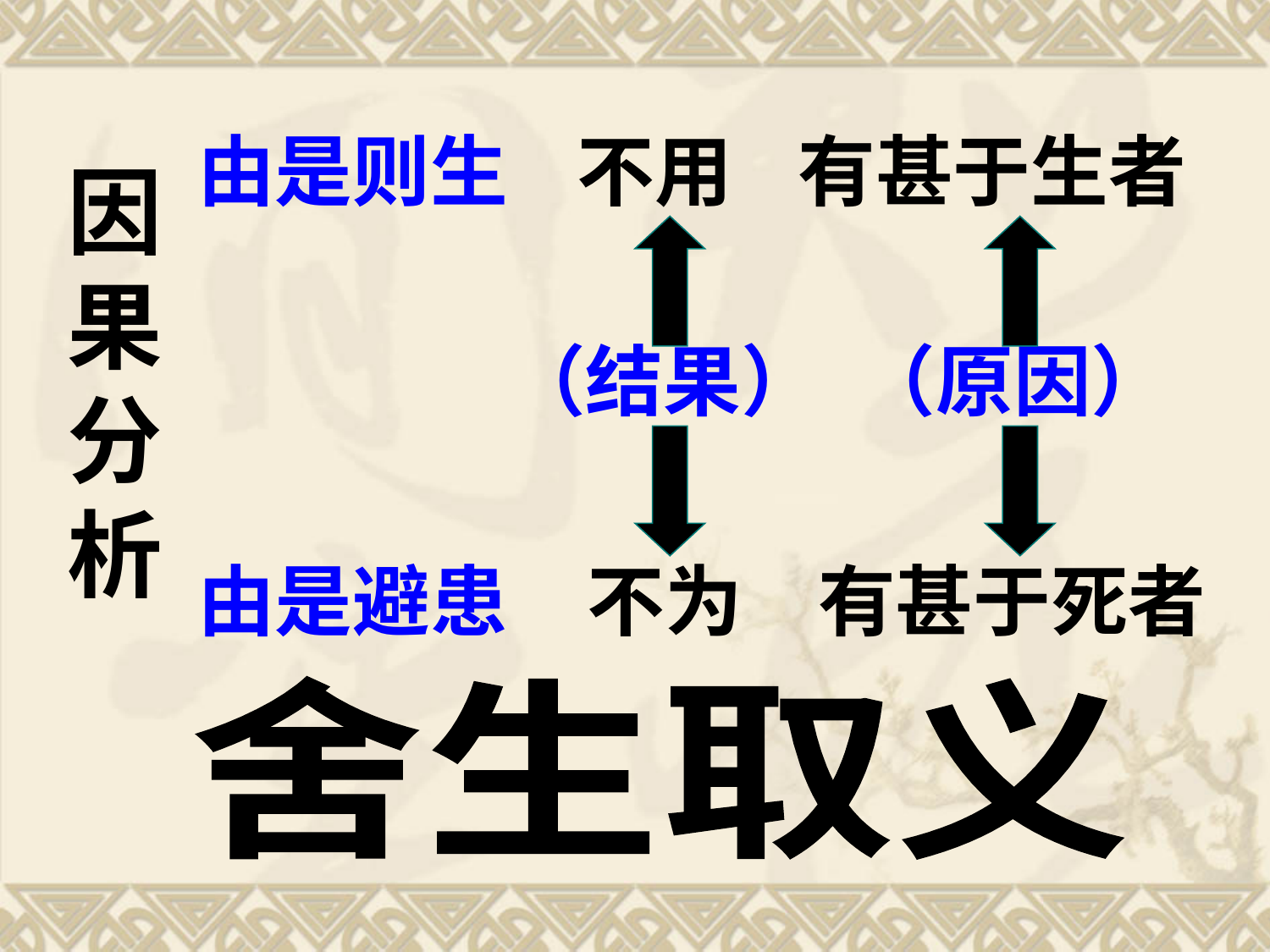

由是则生
不用
有甚于生者
因
果
分
析

（结果）

（原因）

由是避患
不为
有甚于死者
舍生取义